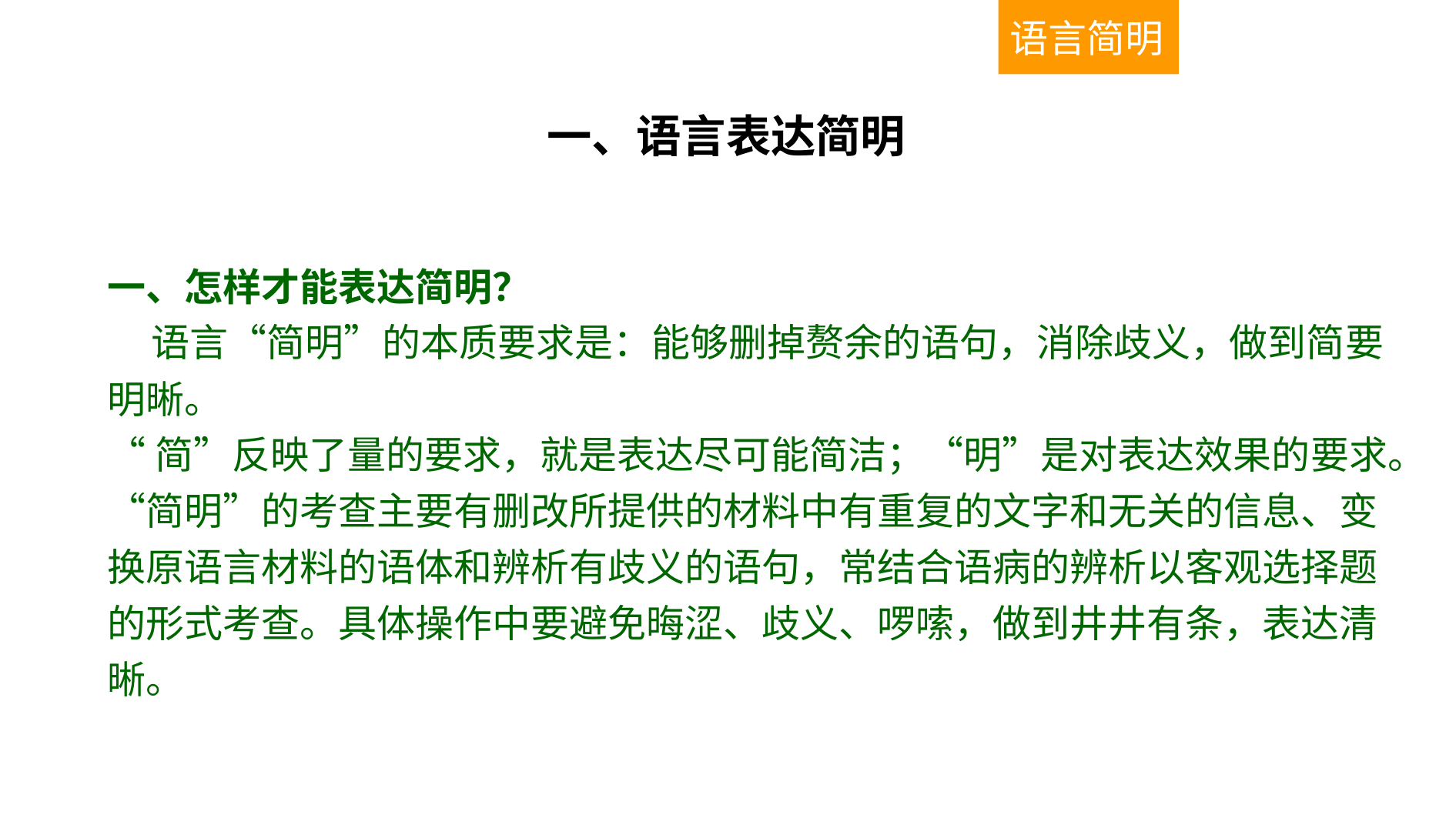

语言简明
一、语言表达简明
一、怎样才能表达简明？
    语言“简明”的本质要求是：能够删掉赘余的语句，消除歧义，做到简要明晰。
“简”反映了量的要求，就是表达尽可能简洁；“明”是对表达效果的要求。“简明”的考查主要有删改所提供的材料中有重复的文字和无关的信息、变换原语言材料的语体和辨析有歧义的语句，常结合语病的辨析以客观选择题的形式考查。具体操作中要避免晦涩、歧义、啰嗦，做到井井有条，表达清晰。